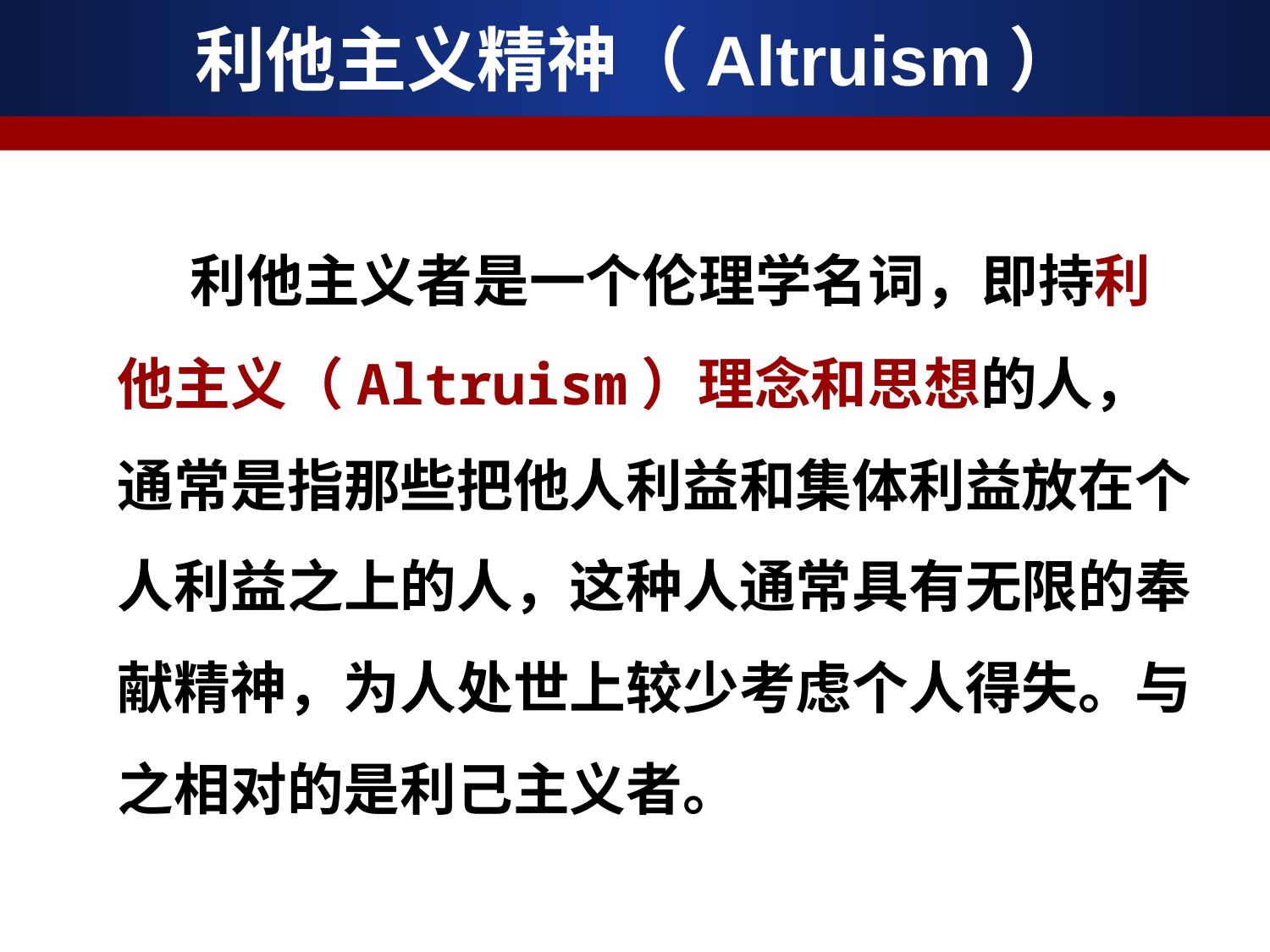

# 利他主义精神（Altruism）
    利他主义者是一个伦理学名词，即持利他主义（Altruism）理念和思想的人，通常是指那些把他人利益和集体利益放在个人利益之上的人，这种人通常具有无限的奉献精神，为人处世上较少考虑个人得失。与之相对的是利己主义者。